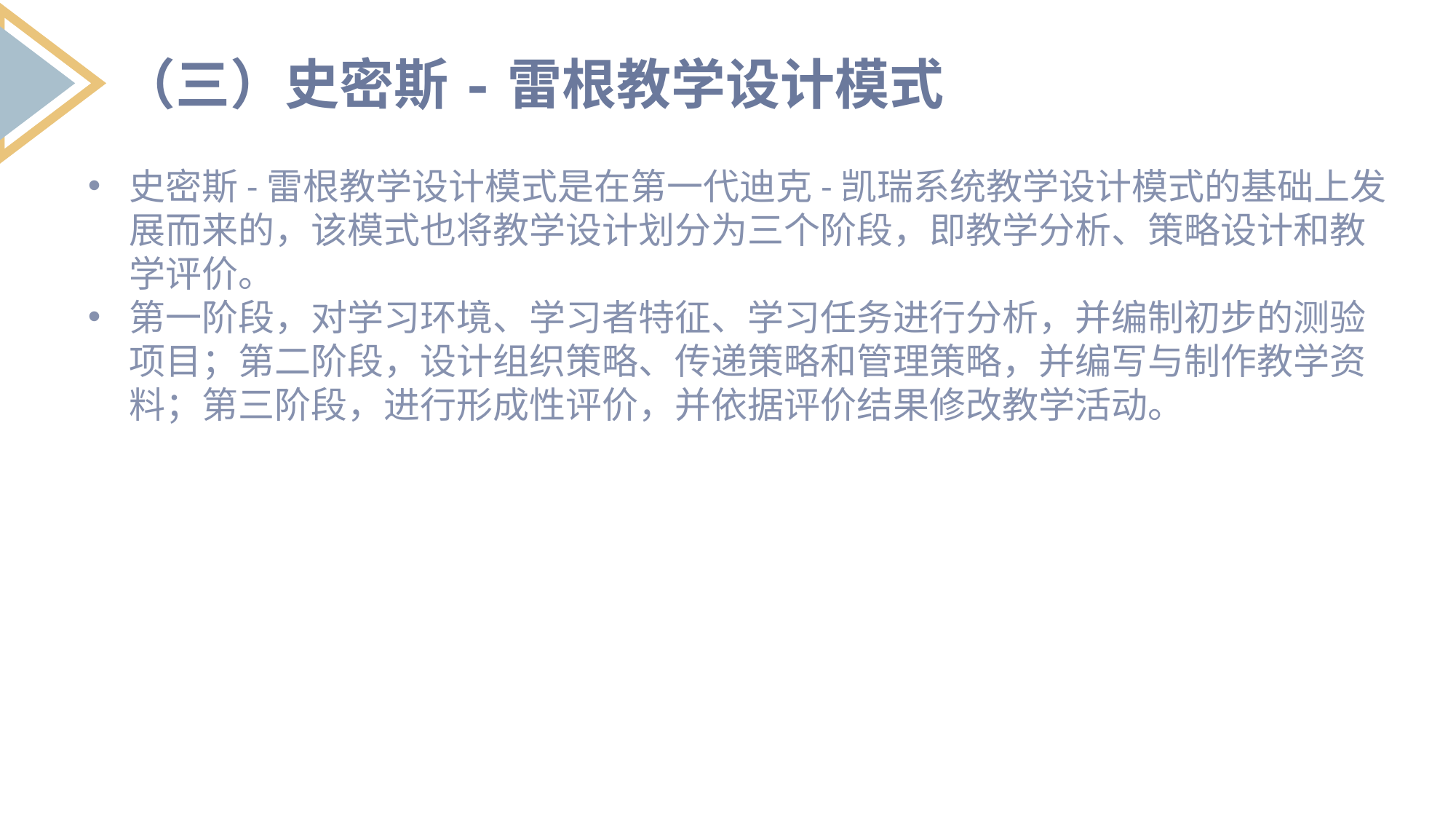

（三）史密斯-雷根教学设计模式

史密斯-雷根教学设计模式是在第一代迪克-凯瑞系统教学设计模式的基础上发展而来的，该模式也将教学设计划分为三个阶段，即教学分析、策略设计和教学评价。
第一阶段，对学习环境、学习者特征、学习任务进行分析，并编制初步的测验项目；第二阶段，设计组织策略、传递策略和管理策略，并编写与制作教学资料；第三阶段，进行形成性评价，并依据评价结果修改教学活动。